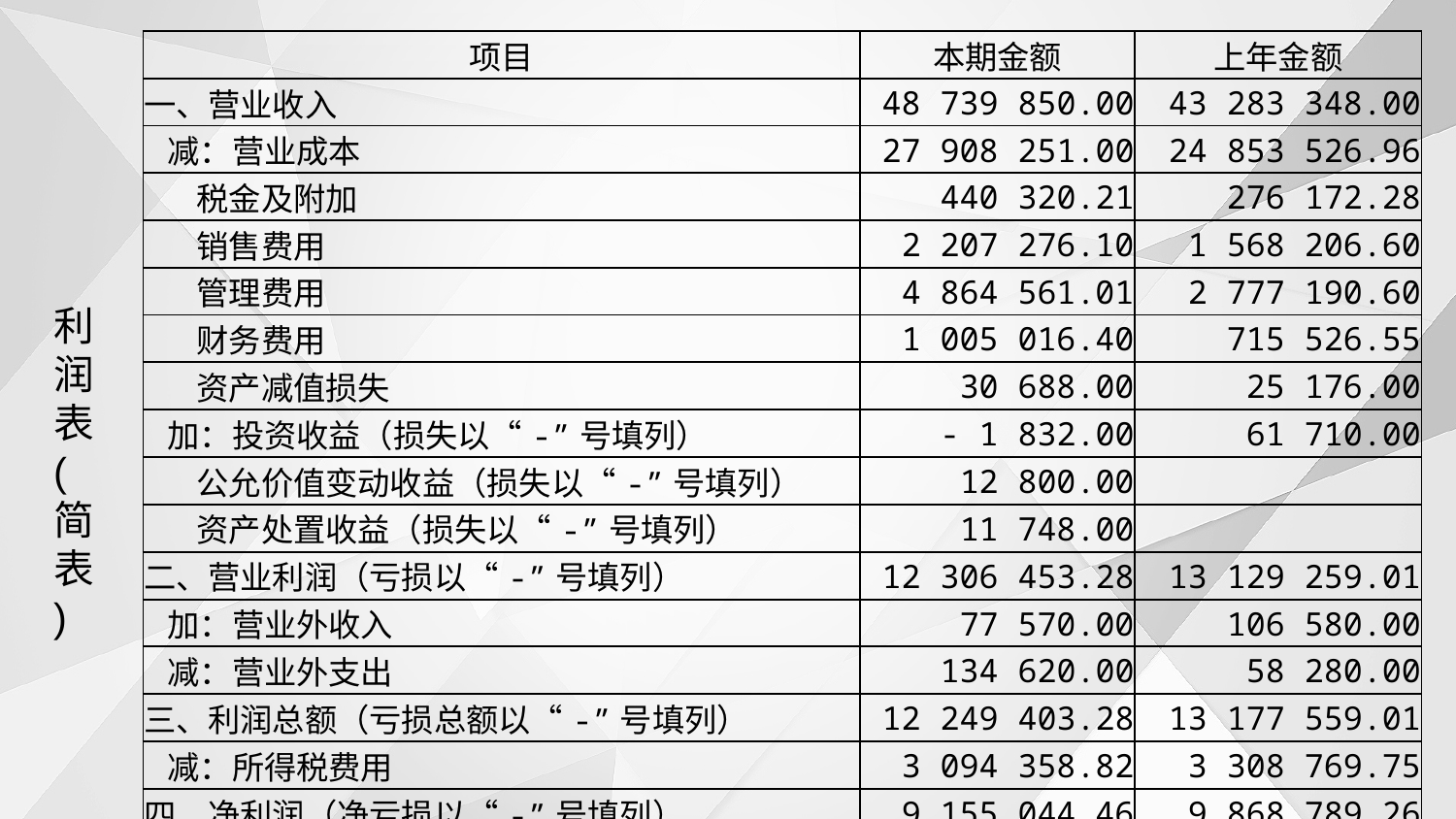

| 项目 | 本期金额 | 上年金额 |
| --- | --- | --- |
| 一、营业收入 | 48 739 850.00 | 43 283 348.00 |
| 减：营业成本 | 27 908 251.00 | 24 853 526.96 |
| 税金及附加 | 440 320.21 | 276 172.28 |
| 销售费用 | 2 207 276.10 | 1 568 206.60 |
| 管理费用 | 4 864 561.01 | 2 777 190.60 |
| 财务费用 | 1 005 016.40 | 715 526.55 |
| 资产减值损失 | 30 688.00 | 25 176.00 |
| 加：投资收益（损失以“-”号填列） | - 1 832.00 | 61 710.00 |
| 公允价值变动收益（损失以“-”号填列） | 12 800.00 |  |
| 资产处置收益（损失以“-”号填列） | 11 748.00 |  |
| 二、营业利润（亏损以“-”号填列） | 12 306 453.28 | 13 129 259.01 |
| 加：营业外收入 | 77 570.00 | 106 580.00 |
| 减：营业外支出 | 134 620.00 | 58 280.00 |
| 三、利润总额（亏损总额以“-”号填列） | 12 249 403.28 | 13 177 559.01 |
| 减：所得税费用 | 3 094 358.82 | 3 308 769.75 |
| 四、净利润（净亏损以“-”号填列） | 9 155 044.46 | 9 868 789.26 |
| 五、其他综合收益的税后净额 | 156 750.00 |  |
| 六、综合收益总额 | 9 311 794.46 | 9 868 789.26 |
| 七、每股收益 |  |  |
利
润
表(简表)